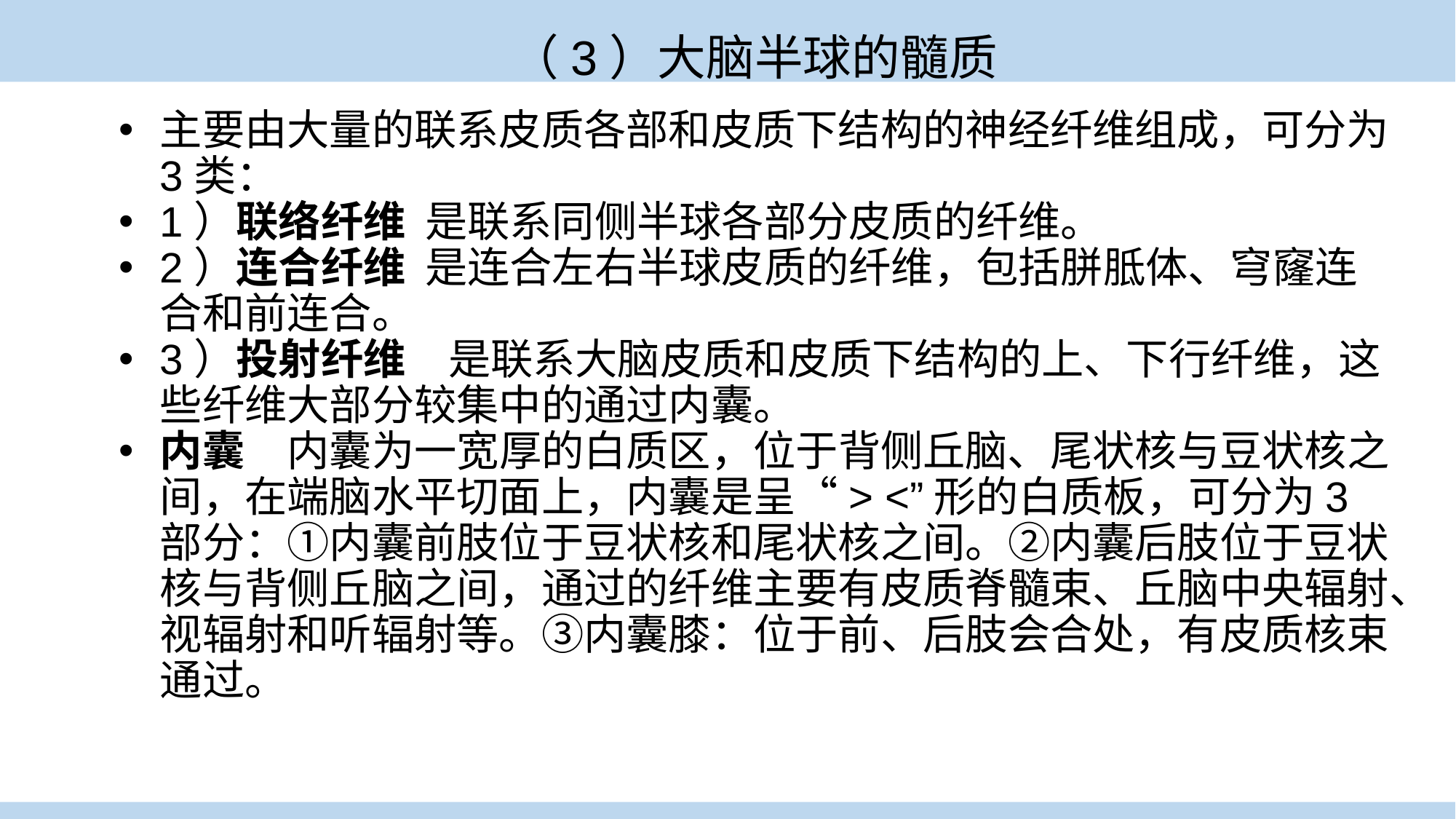

（3）大脑半球的髓质
主要由大量的联系皮质各部和皮质下结构的神经纤维组成，可分为3类：
1）联络纤维  是联系同侧半球各部分皮质的纤维。
2）连合纤维  是连合左右半球皮质的纤维，包括胼胝体、穹窿连合和前连合。
3）投射纤维　是联系大脑皮质和皮质下结构的上、下行纤维，这些纤维大部分较集中的通过内囊。
内囊　内囊为一宽厚的白质区，位于背侧丘脑、尾状核与豆状核之间，在端脑水平切面上，内囊是呈“> <”形的白质板，可分为3部分：①内囊前肢位于豆状核和尾状核之间。②内囊后肢位于豆状核与背侧丘脑之间，通过的纤维主要有皮质脊髓束、丘脑中央辐射、视辐射和听辐射等。③内囊膝：位于前、后肢会合处，有皮质核束通过。